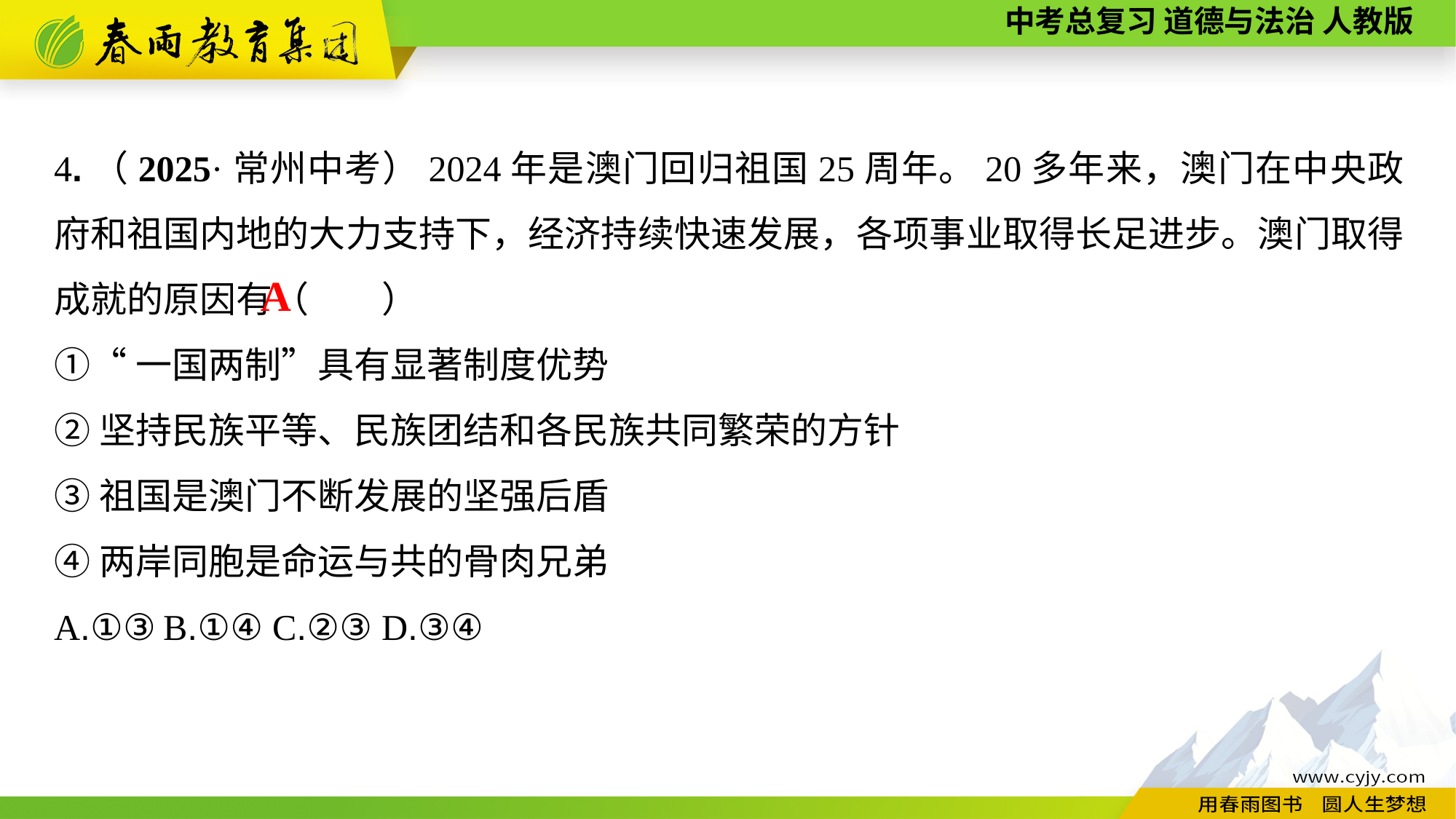

4.（2025·常州中考）2024年是澳门回归祖国25周年。20多年来，澳门在中央政府和祖国内地的大力支持下，经济持续快速发展，各项事业取得长足进步。澳门取得成就的原因有（　　）
①“一国两制”具有显著制度优势
②坚持民族平等、民族团结和各民族共同繁荣的方针
③祖国是澳门不断发展的坚强后盾
④两岸同胞是命运与共的骨肉兄弟
A.①③	B.①④	C.②③	D.③④
A